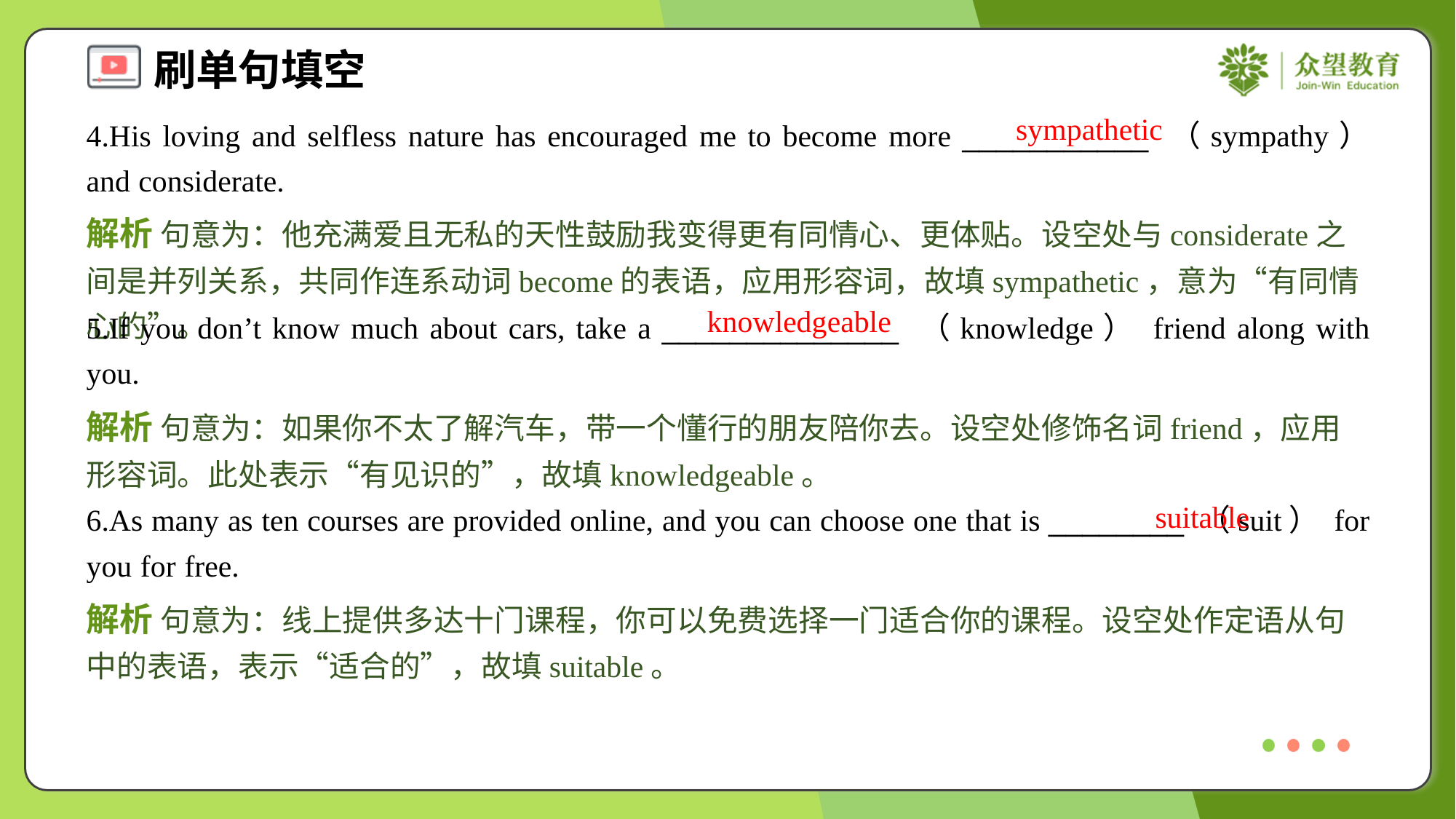

sympathetic
4.His loving and selfless nature has encouraged me to become more ___________ （sympathy） and considerate.
解析 句意为：他充满爱且无私的天性鼓励我变得更有同情心、更体贴。设空处与considerate之间是并列关系，共同作连系动词become的表语，应用形容词，故填sympathetic，意为“有同情心的”。
knowledgeable
5.If you don’t know much about cars, take a ______________ （knowledge） friend along with you.
解析 句意为：如果你不太了解汽车，带一个懂行的朋友陪你去。设空处修饰名词friend，应用形容词。此处表示“有见识的”，故填knowledgeable。
suitable
6.As many as ten courses are provided online, and you can choose one that is ________ （suit） for you for free.
解析 句意为：线上提供多达十门课程，你可以免费选择一门适合你的课程。设空处作定语从句中的表语，表示“适合的”，故填suitable。